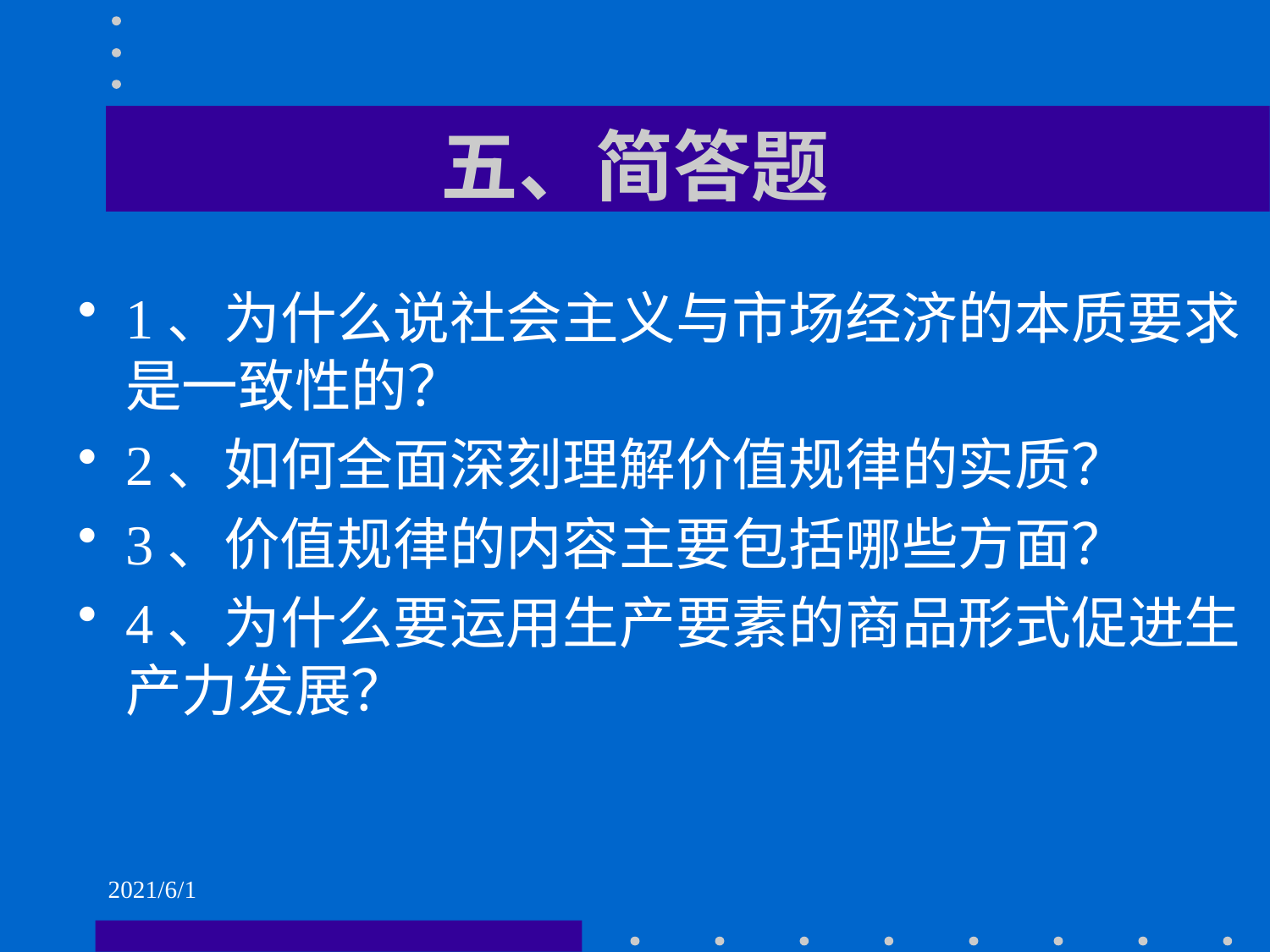

# 五、简答题
1、为什么说社会主义与市场经济的本质要求是一致性的？
2、如何全面深刻理解价值规律的实质？
3、价值规律的内容主要包括哪些方面？
4、为什么要运用生产要素的商品形式促进生产力发展？
2021/6/1